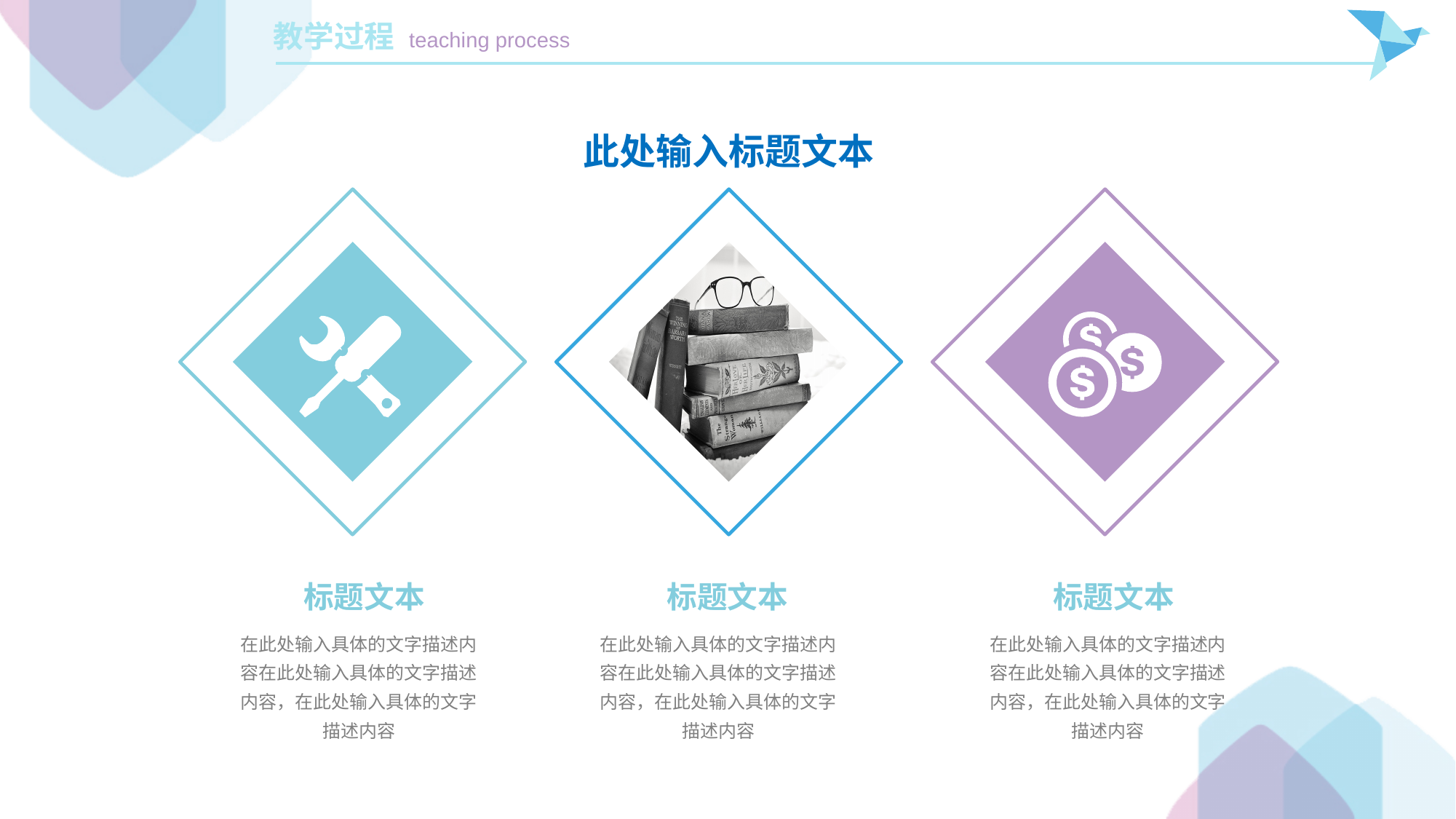

此处输入标题文本

标题文本
标题文本
标题文本
在此处输入具体的文字描述内容在此处输入具体的文字描述内容，在此处输入具体的文字描述内容
在此处输入具体的文字描述内容在此处输入具体的文字描述内容，在此处输入具体的文字描述内容
在此处输入具体的文字描述内容在此处输入具体的文字描述内容，在此处输入具体的文字描述内容